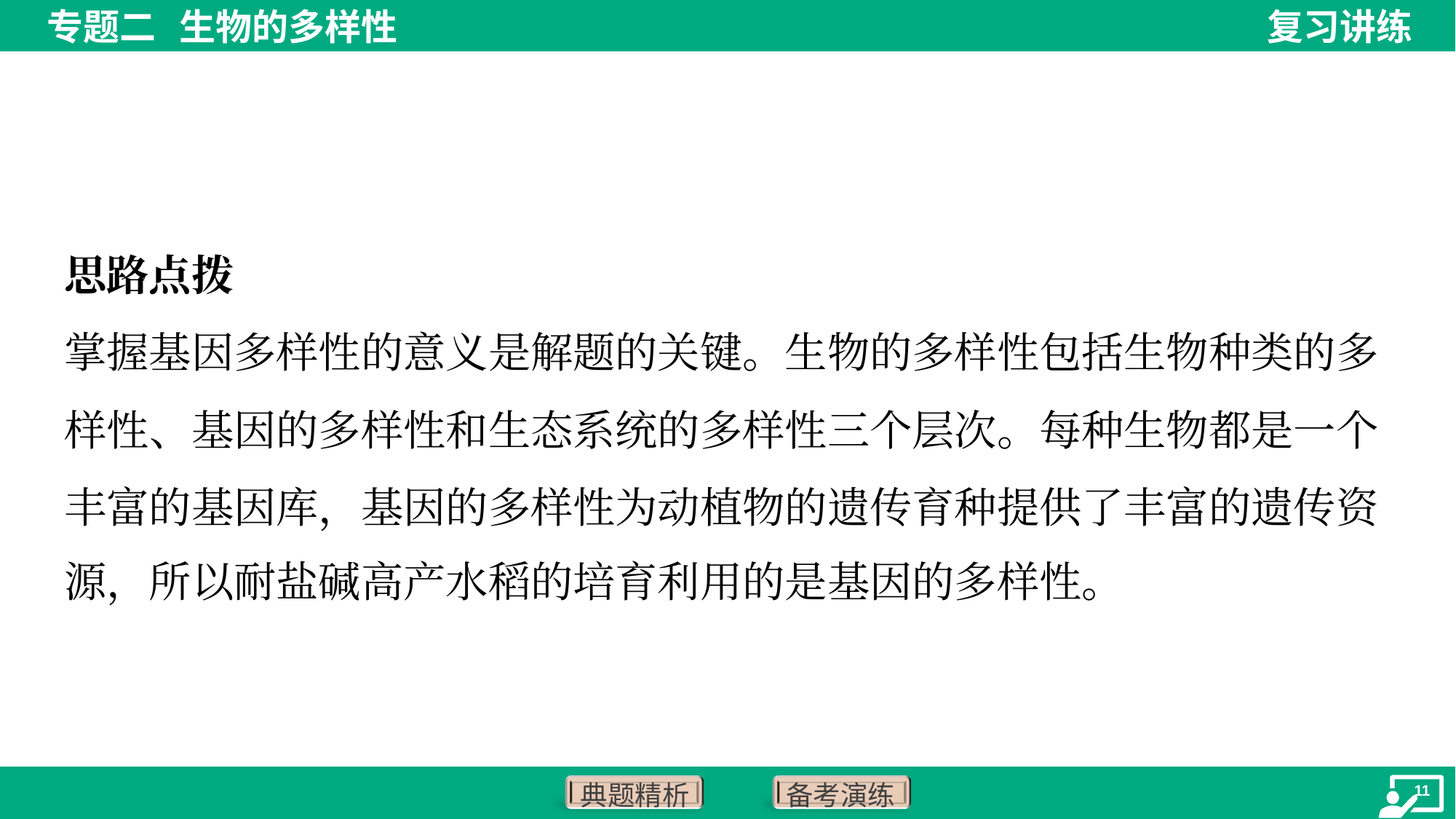

思路点拨
掌握基因多样性的意义是解题的关键。生物的多样性包括生物种类的多
样性、基因的多样性和生态系统的多样性三个层次。每种生物都是一个
丰富的基因库，基因的多样性为动植物的遗传育种提供了丰富的遗传资
源，所以耐盐碱高产水稻的培育利用的是基因的多样性。